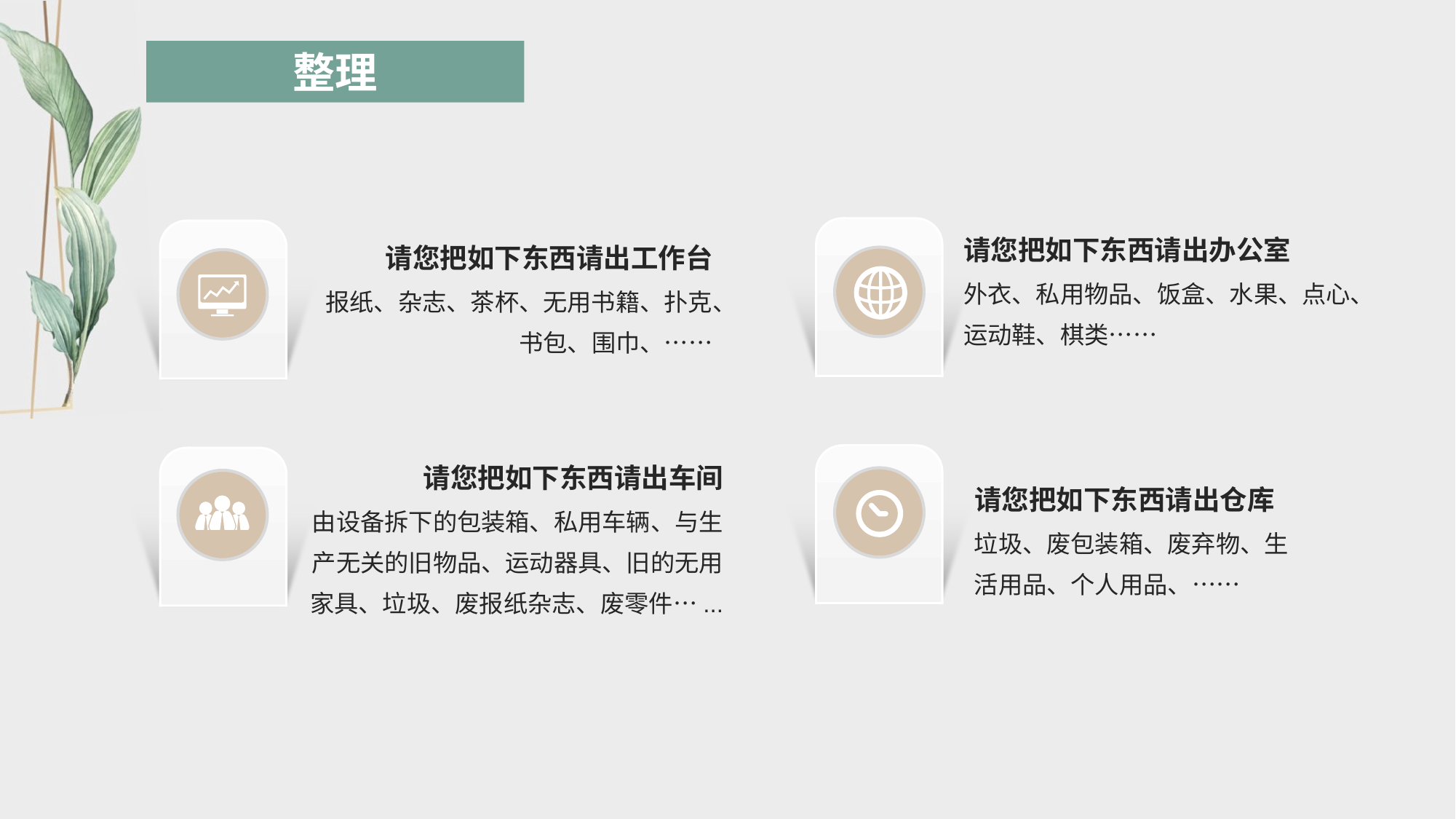

请您把如下东西请出办公室
外衣、私用物品、饭盒、水果、点心、运动鞋、棋类……
请您把如下东西请出工作台
报纸、杂志、茶杯、无用书籍、扑克、书包、围巾、……

请您把如下东西请出车间
由设备拆下的包装箱、私用车辆、与生产无关的旧物品、运动器具、旧的无用家具、垃圾、废报纸杂志、废零件…...

请您把如下东西请出仓库
垃圾、废包装箱、废弃物、生活用品、个人用品、……